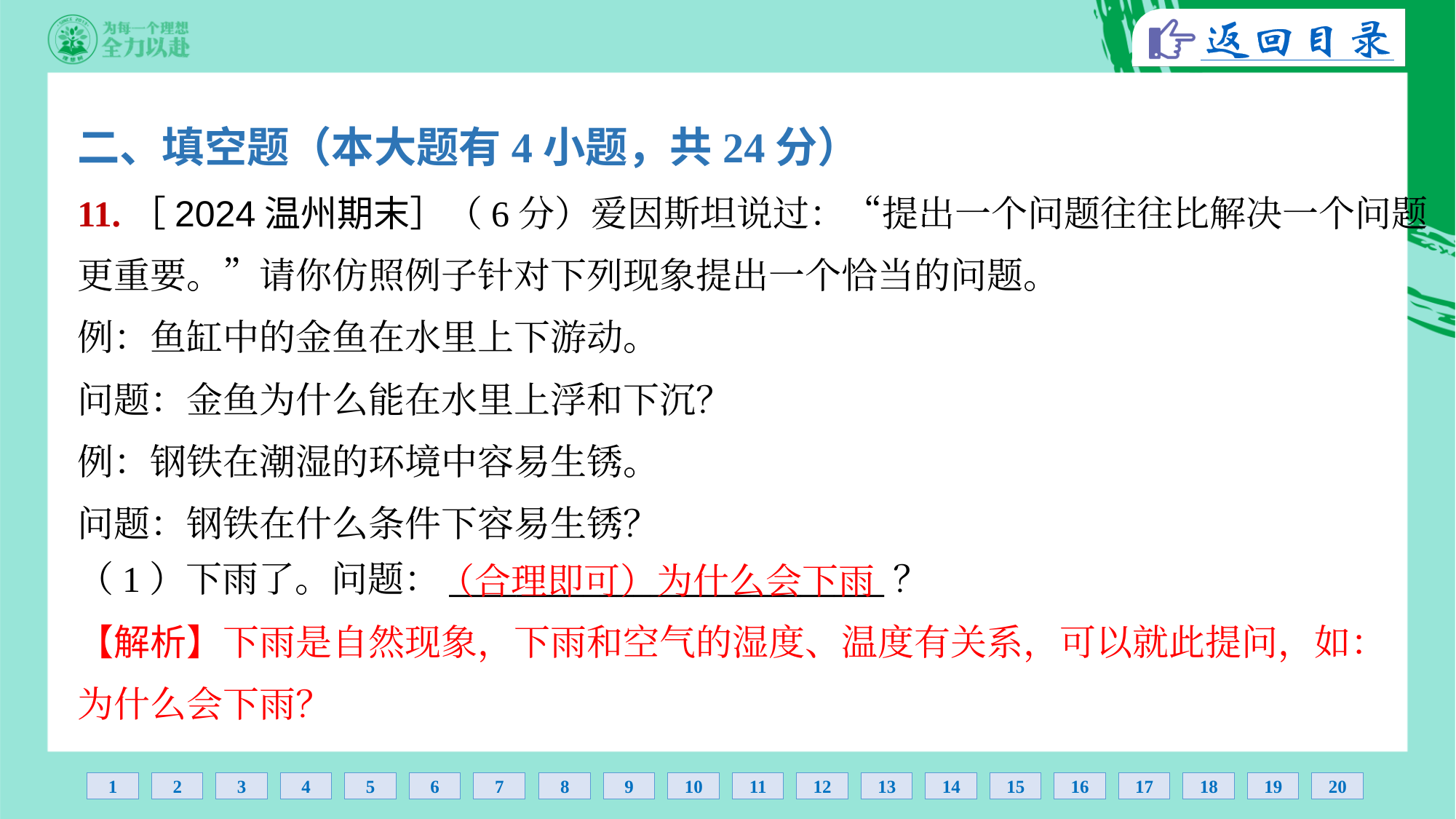

二、填空题（本大题有4小题，共24分）
11.［2024温州期末］（6分）爱因斯坦说过：“提出一个问题往往比解决一个问题
更重要。”请你仿照例子针对下列现象提出一个恰当的问题。
例：鱼缸中的金鱼在水里上下游动。
问题：金鱼为什么能在水里上浮和下沉？
例：钢铁在潮湿的环境中容易生锈。
问题：钢铁在什么条件下容易生锈？
（1）下雨了。问题：__________________________？
（合理即可）为什么会下雨
【解析】下雨是自然现象，下雨和空气的湿度、温度有关系，可以就此提问，如：
为什么会下雨？